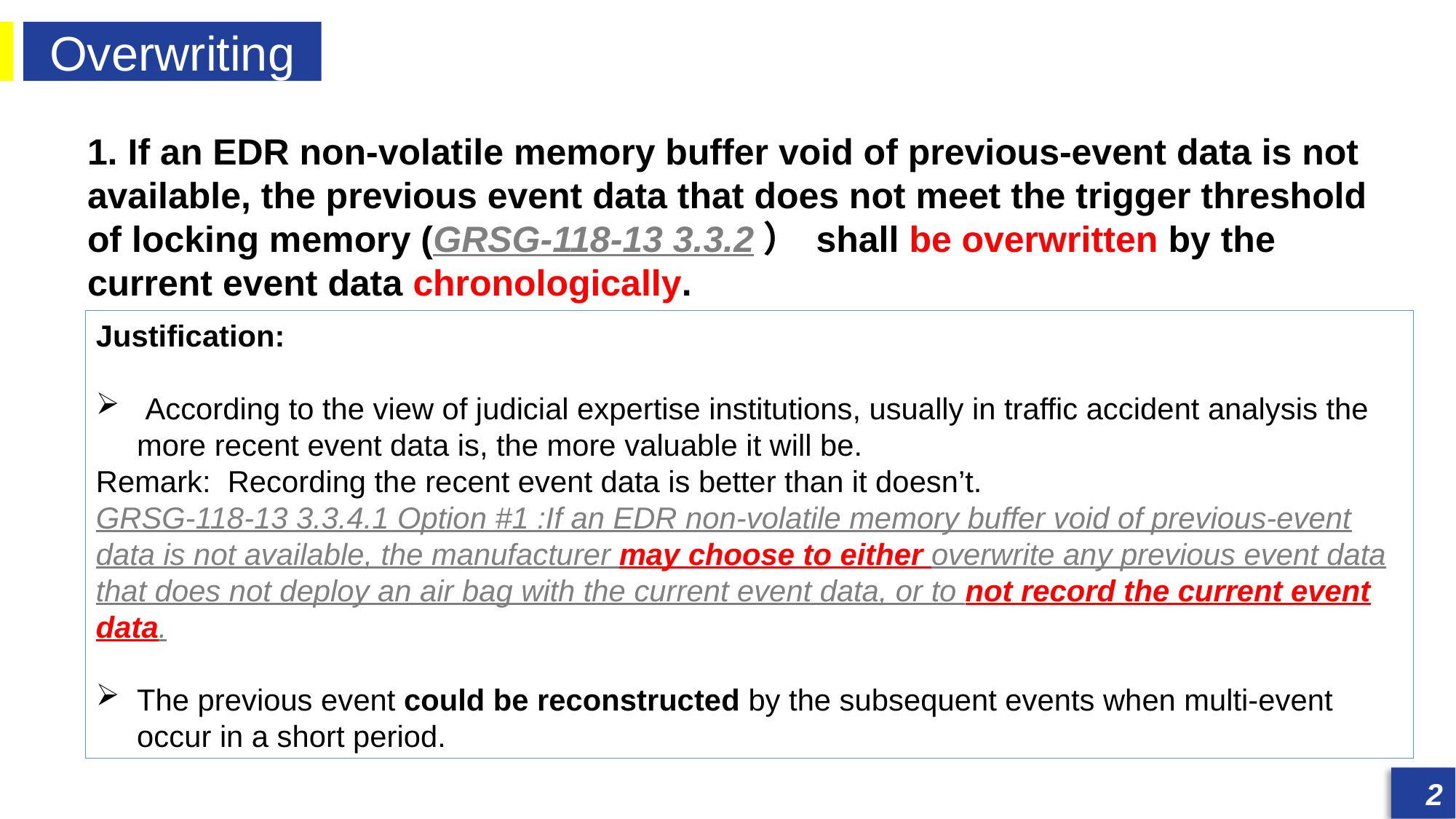

Overwriting
发展历程
发展历程
1. If an EDR non-volatile memory buffer void of previous-event data is not available, the previous event data that does not meet the trigger threshold of locking memory (GRSG-118-13 3.3.2） shall be overwritten by the current event data chronologically.
Justification:

 According to the view of judicial expertise institutions, usually in traffic accident analysis the more recent event data is, the more valuable it will be.
Remark:  Recording the recent event data is better than it doesn’t.
GRSG-118-13 3.3.4.1 Option #1 :If an EDR non-volatile memory buffer void of previous-event data is not available, the manufacturer may choose to either overwrite any previous event data that does not deploy an air bag with the current event data, or to not record the current event data.

The previous event could be reconstructed by the subsequent events when multi-event occur in a short period.
2